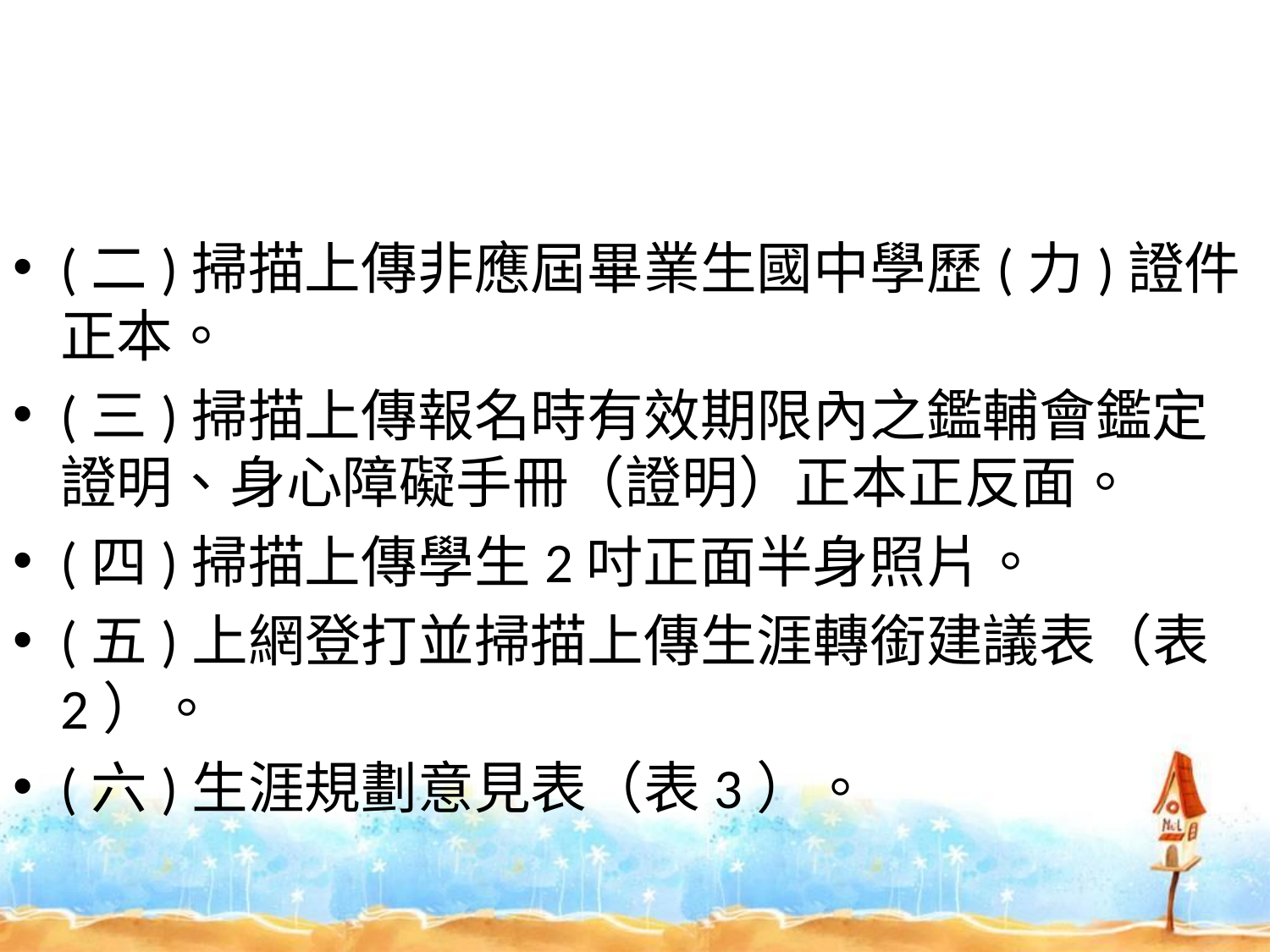

#
(二)掃描上傳非應屆畢業生國中學歷(力)證件正本。
(三)掃描上傳報名時有效期限內之鑑輔會鑑定證明、身心障礙手冊（證明）正本正反面。
(四)掃描上傳學生2吋正面半身照片。
(五)上網登打並掃描上傳生涯轉銜建議表（表2）。
(六)生涯規劃意見表（表3）。